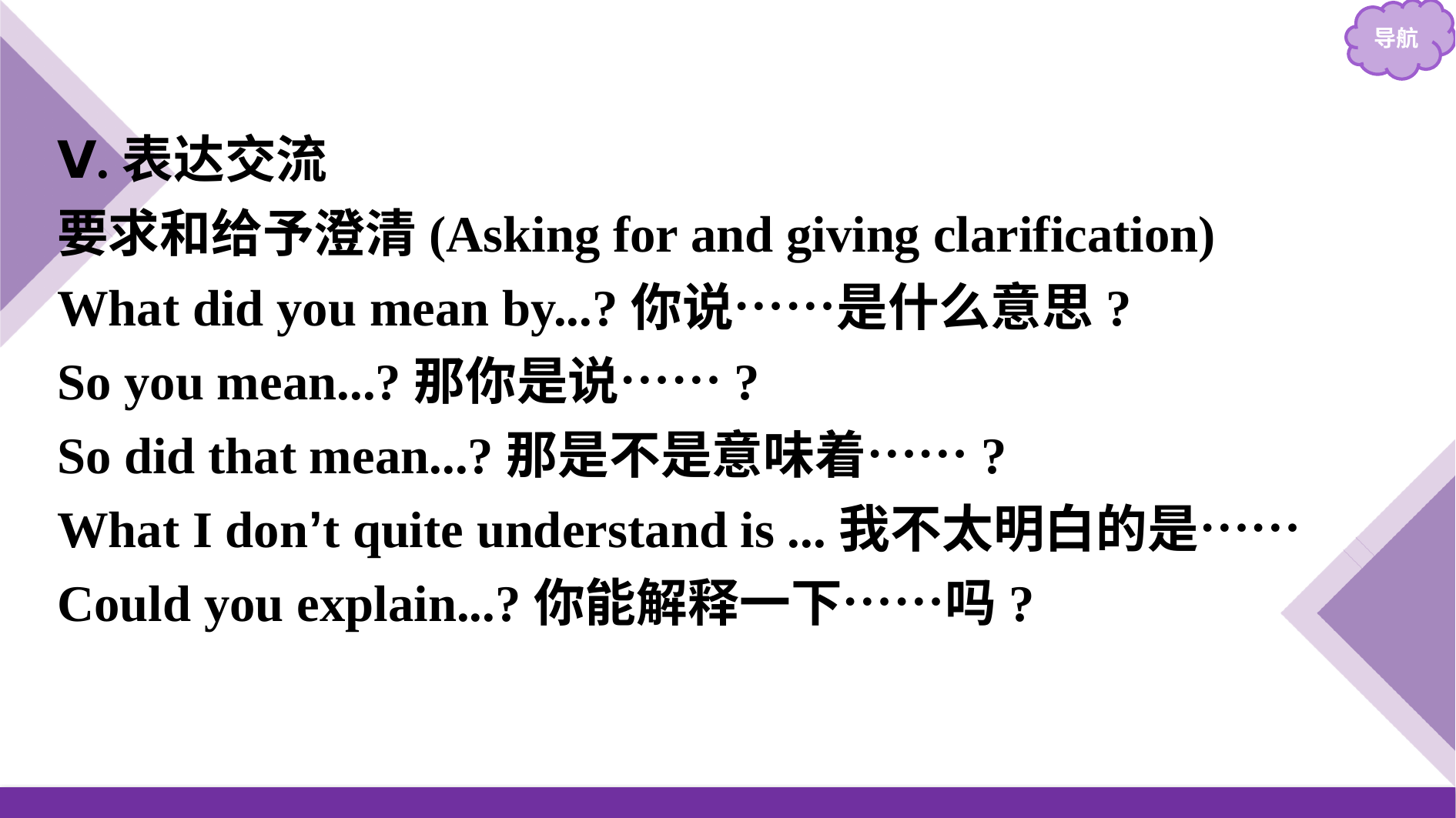

Ⅴ.表达交流
要求和给予澄清(Asking for and giving clarification)
What did you mean by...?你说……是什么意思?
So you mean...?那你是说……?
So did that mean...?那是不是意味着……?
What I don’t quite understand is ...我不太明白的是……
Could you explain...?你能解释一下……吗?